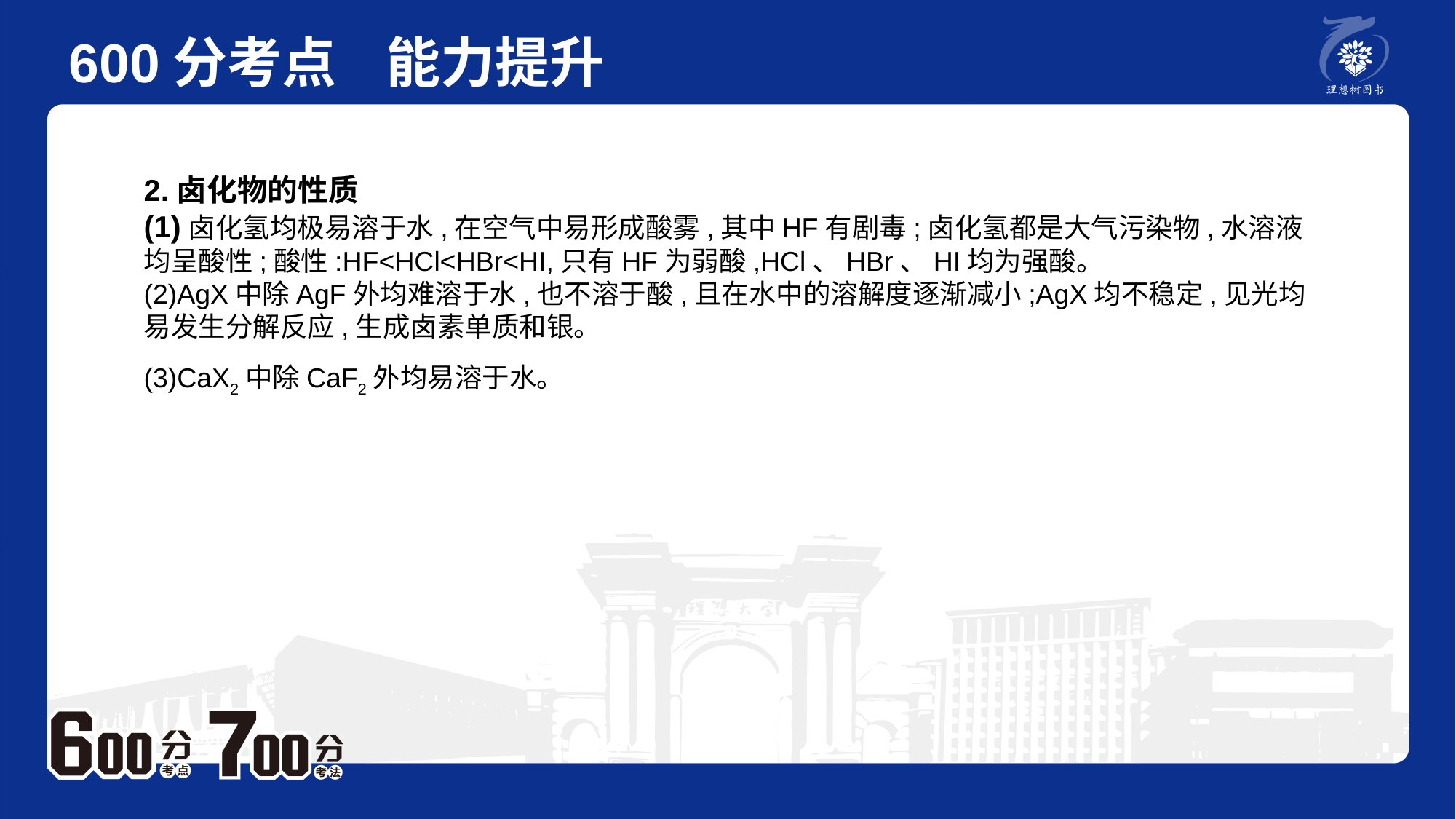

600分考点    能力提升
　               例题P2
2.卤化物的性质(1)卤化氢均极易溶于水,在空气中易形成酸雾,其中HF有剧毒;卤化氢都是大气污染物,水溶液均呈酸性;酸性:HF<HCl<HBr<HI,只有HF为弱酸,HCl、HBr、HI均为强酸。(2)AgX中除AgF外均难溶于水,也不溶于酸,且在水中的溶解度逐渐减小;AgX均不稳定,见光均易发生分解反应,生成卤素单质和银。(3)CaX2中除CaF2外均易溶于水。